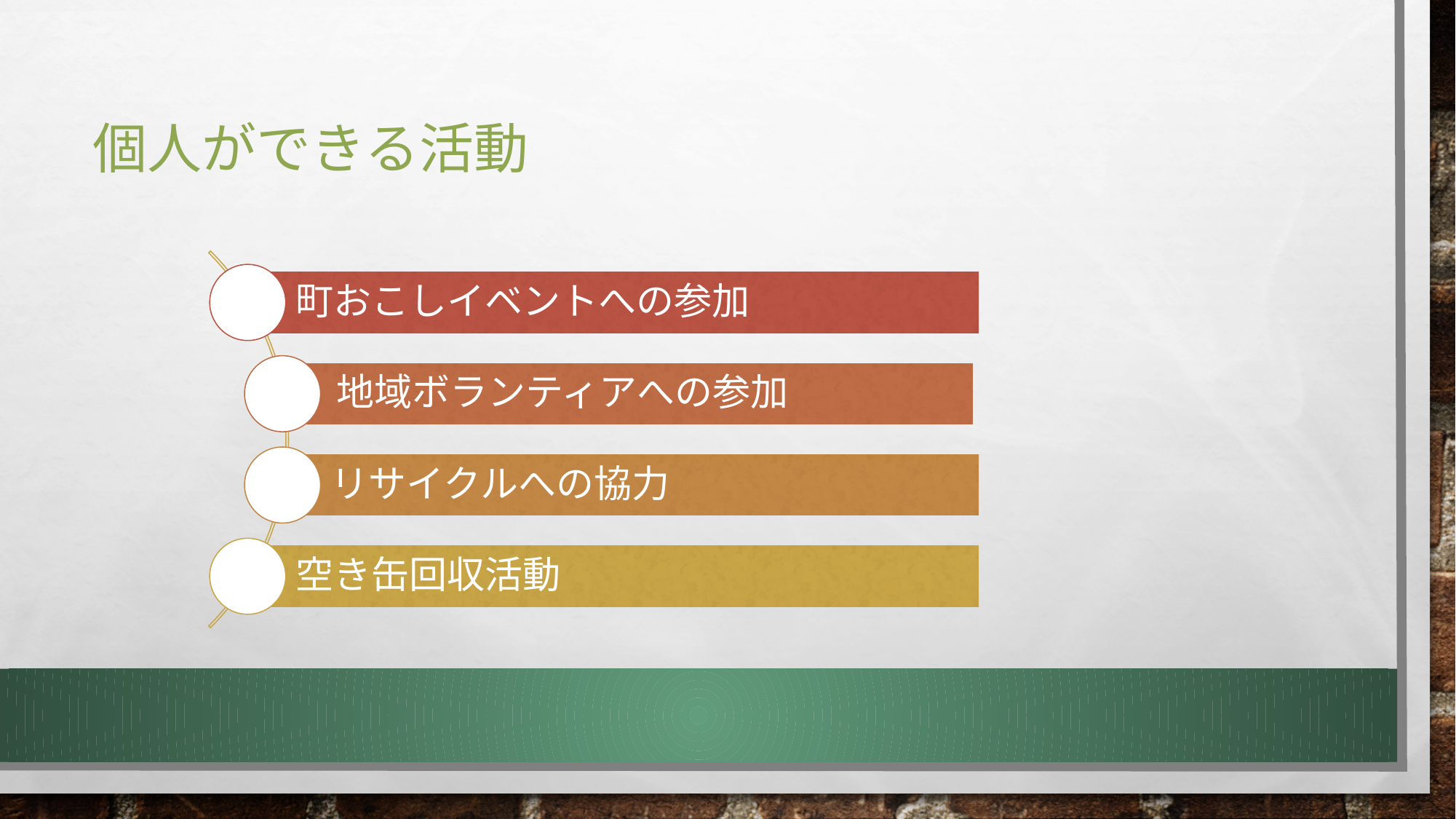

# 個人ができる活動
町おこしイベントへの参加
地域ボランティアへの参加
リサイクルへの協力
空き缶回収活動